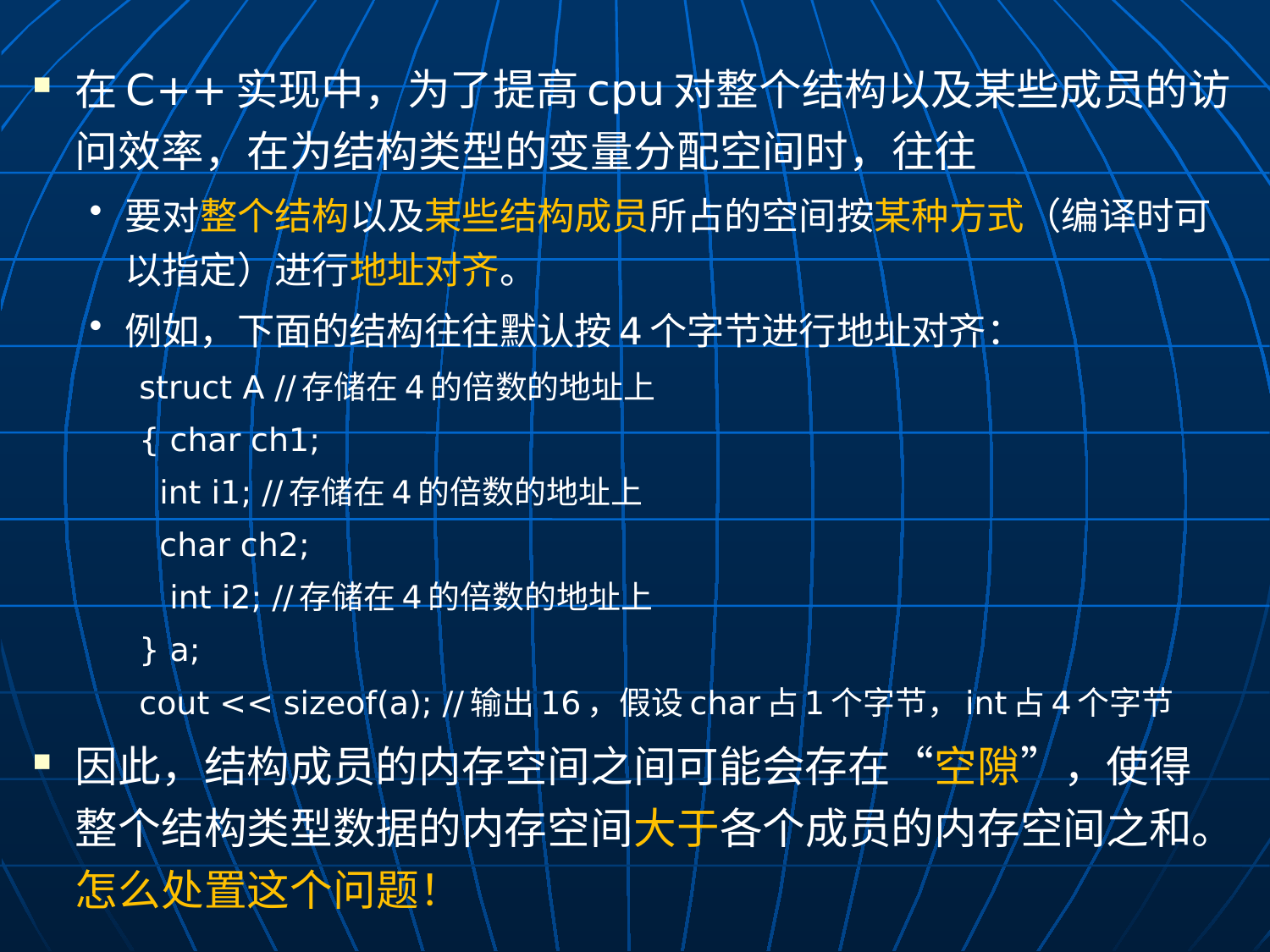

在C++实现中，为了提高cpu对整个结构以及某些成员的访问效率，在为结构类型的变量分配空间时，往往
要对整个结构以及某些结构成员所占的空间按某种方式（编译时可以指定）进行地址对齐。
例如，下面的结构往往默认按4个字节进行地址对齐：
struct A //存储在4的倍数的地址上
{ char ch1;
	  int i1; //存储在4的倍数的地址上
	  char ch2;
   int i2; //存储在4的倍数的地址上
} a;
cout << sizeof(a); //输出16，假设char占1个字节，int占4个字节
因此，结构成员的内存空间之间可能会存在“空隙”，使得整个结构类型数据的内存空间大于各个成员的内存空间之和。怎么处置这个问题！